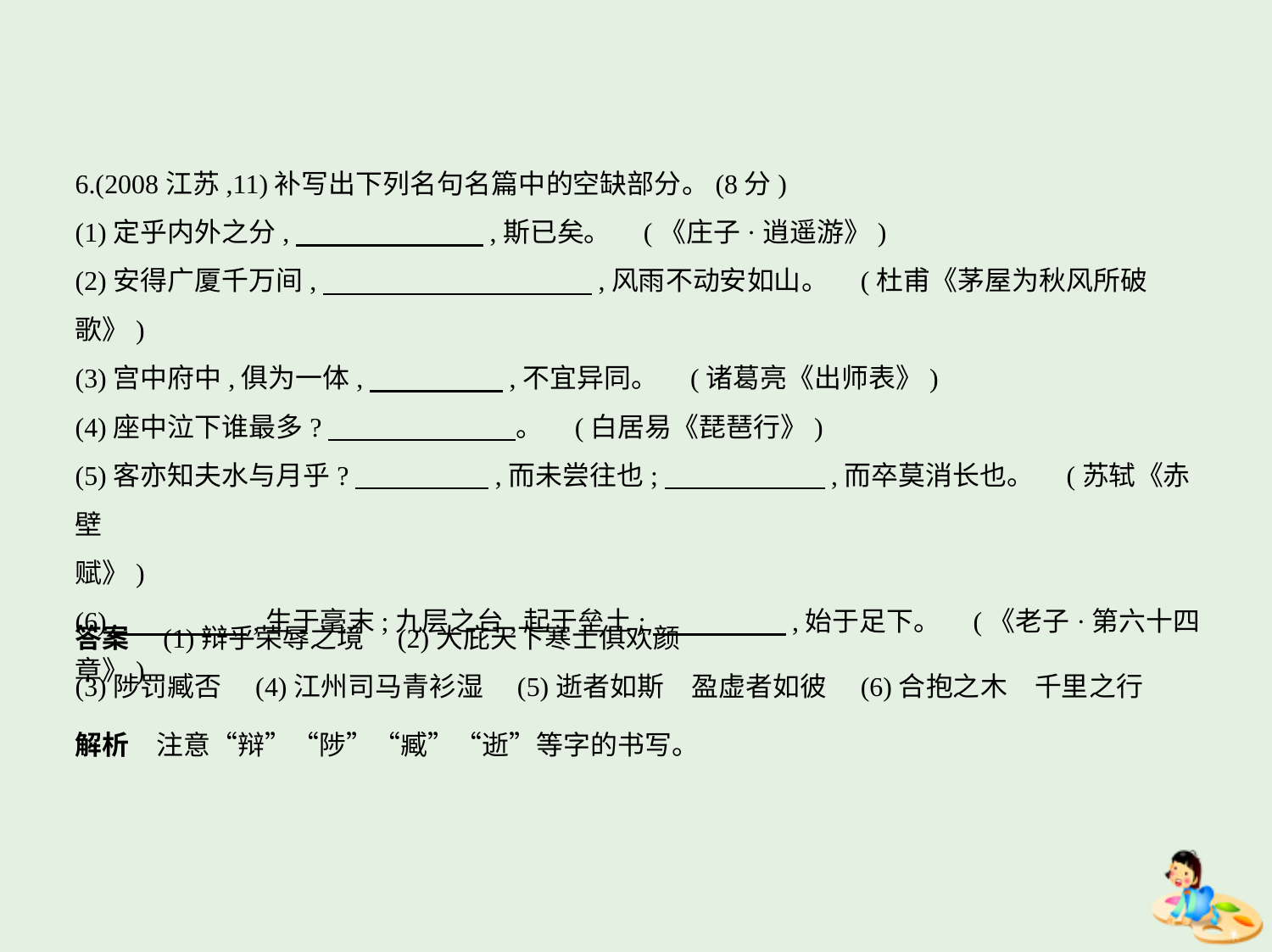

6.(2008江苏,11)补写出下列名句名篇中的空缺部分。(8分)
(1)定乎内外之分,　　　　　　    ,斯已矣。 (《庄子·逍遥游》)
(2)安得广厦千万间,　　　　　　　　　    ,风雨不动安如山。 (杜甫《茅屋为秋风所破
歌》)
(3)宫中府中,俱为一体,　　　　    ,不宜异同。 (诸葛亮《出师表》)
(4)座中泣下谁最多?　　　　　　    。 (白居易《琵琶行》)
(5)客亦知夫水与月乎?　　　　    ,而未尝往也;　　　　　    ,而卒莫消长也。 (苏轼《赤壁
赋》)
(6)　　　　    ,生于毫末;九层之台,起于垒土;　　　　    ,始于足下。 (《老子·第六十四章》)
答案　(1)辩乎荣辱之境　(2)大庇天下寒士俱欢颜
(3)陟罚臧否　(4)江州司马青衫湿　(5)逝者如斯　盈虚者如彼　(6)合抱之木　千里之行
解析　注意“辩”“陟”“臧”“逝”等字的书写。